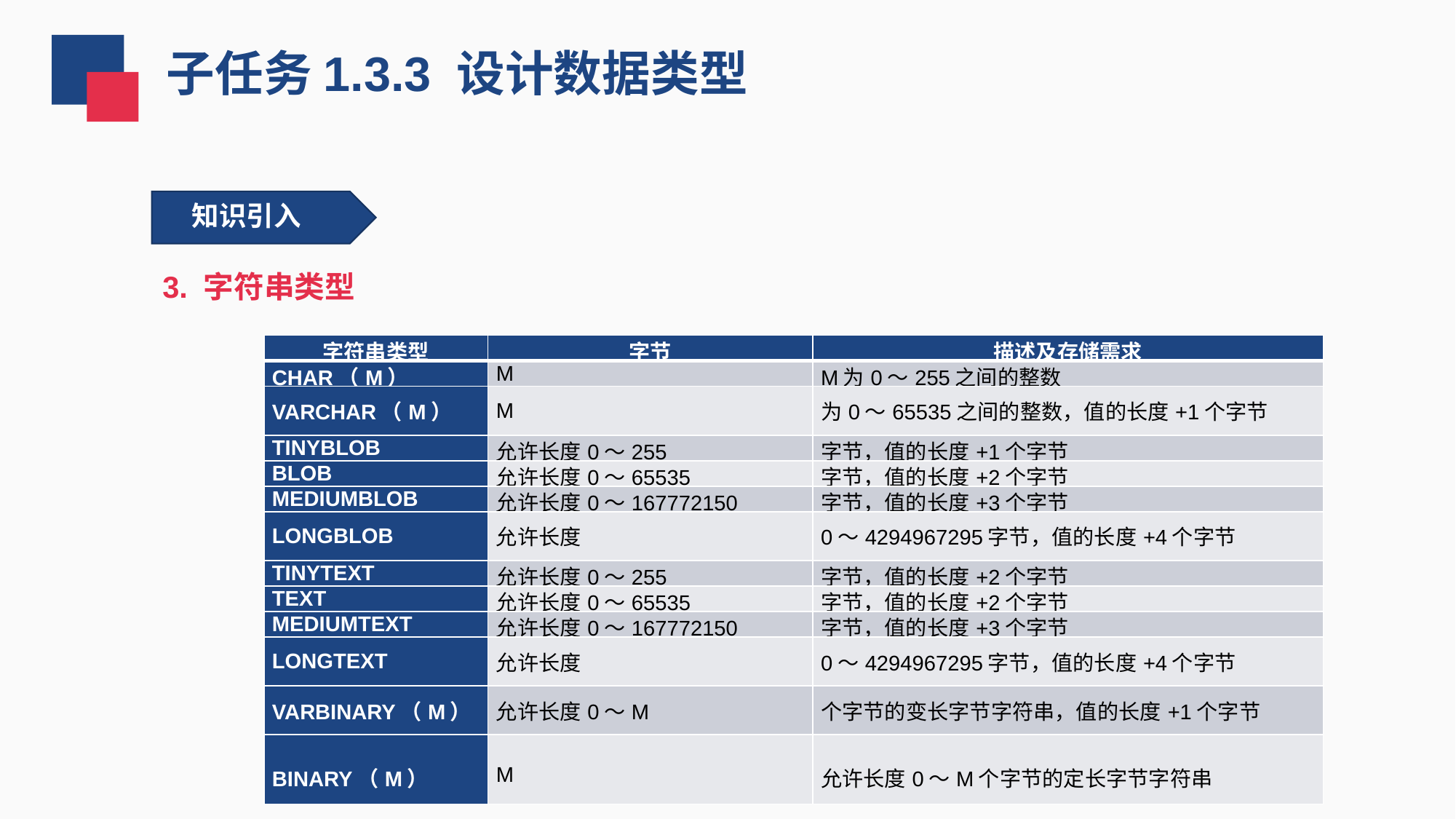

子任务1.3.3 设计数据类型

知识引入
3. 字符串类型
| 字符串类型 | 字节 | 描述及存储需求 |
| --- | --- | --- |
| CHAR（M） | M | M为0～255之间的整数 |
| VARCHAR（M） | M | 为0～65535之间的整数，值的长度+1个字节 |
| TINYBLOB | 允许长度0～255 | 字节，值的长度+1个字节 |
| BLOB | 允许长度0～65535 | 字节，值的长度+2个字节 |
| MEDIUMBLOB | 允许长度0～167772150 | 字节，值的长度+3个字节 |
| LONGBLOB | 允许长度 | 0～4294967295字节，值的长度+4个字节 |
| TINYTEXT | 允许长度0～255 | 字节，值的长度+2个字节 |
| TEXT | 允许长度0～65535 | 字节，值的长度+2个字节 |
| MEDIUMTEXT | 允许长度0～167772150 | 字节，值的长度+3个字节 |
| LONGTEXT | 允许长度 | 0～4294967295字节，值的长度+4个字节 |
| VARBINARY（M） | 允许长度0～M | 个字节的变长字节字符串，值的长度+1个字节 |
| BINARY（M） | M | 允许长度0～M个字节的定长字节字符串 |